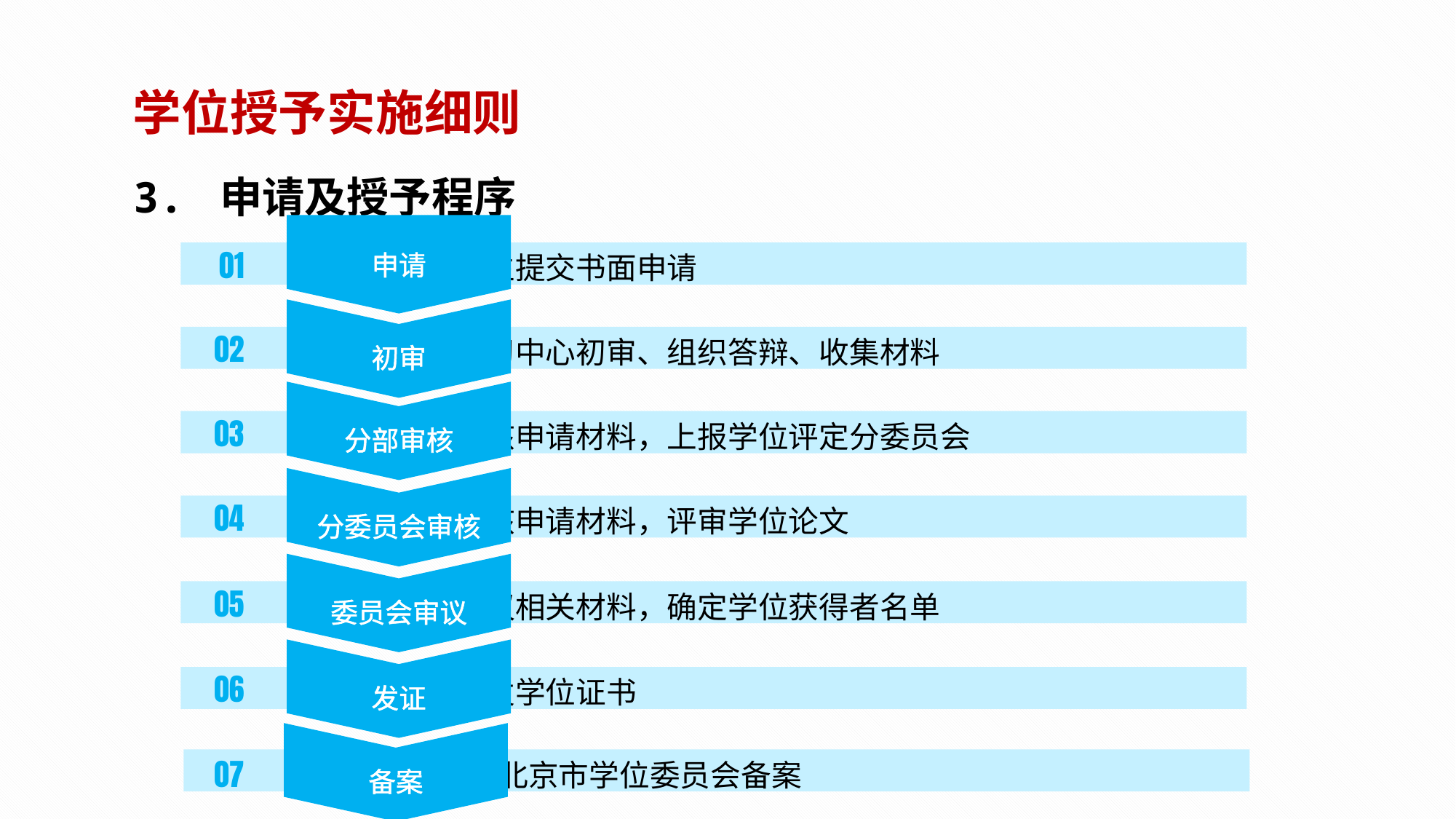

学位授予实施细则

3. 申请及授予程序

申请
                                      学生提交书面申请
01
初审
02
                                      学习中心初审、组织答辩、收集材料
分部审核
03
                                      审核申请材料，上报学位评定分委员会
分委员会审核
04
                                      审核申请材料，评审学位论文
委员会审议
05
                                      审议相关材料，确定学位获得者名单
发证
06
                                      颁发学位证书
07
备案
                                、   报北京市学位委员会备案